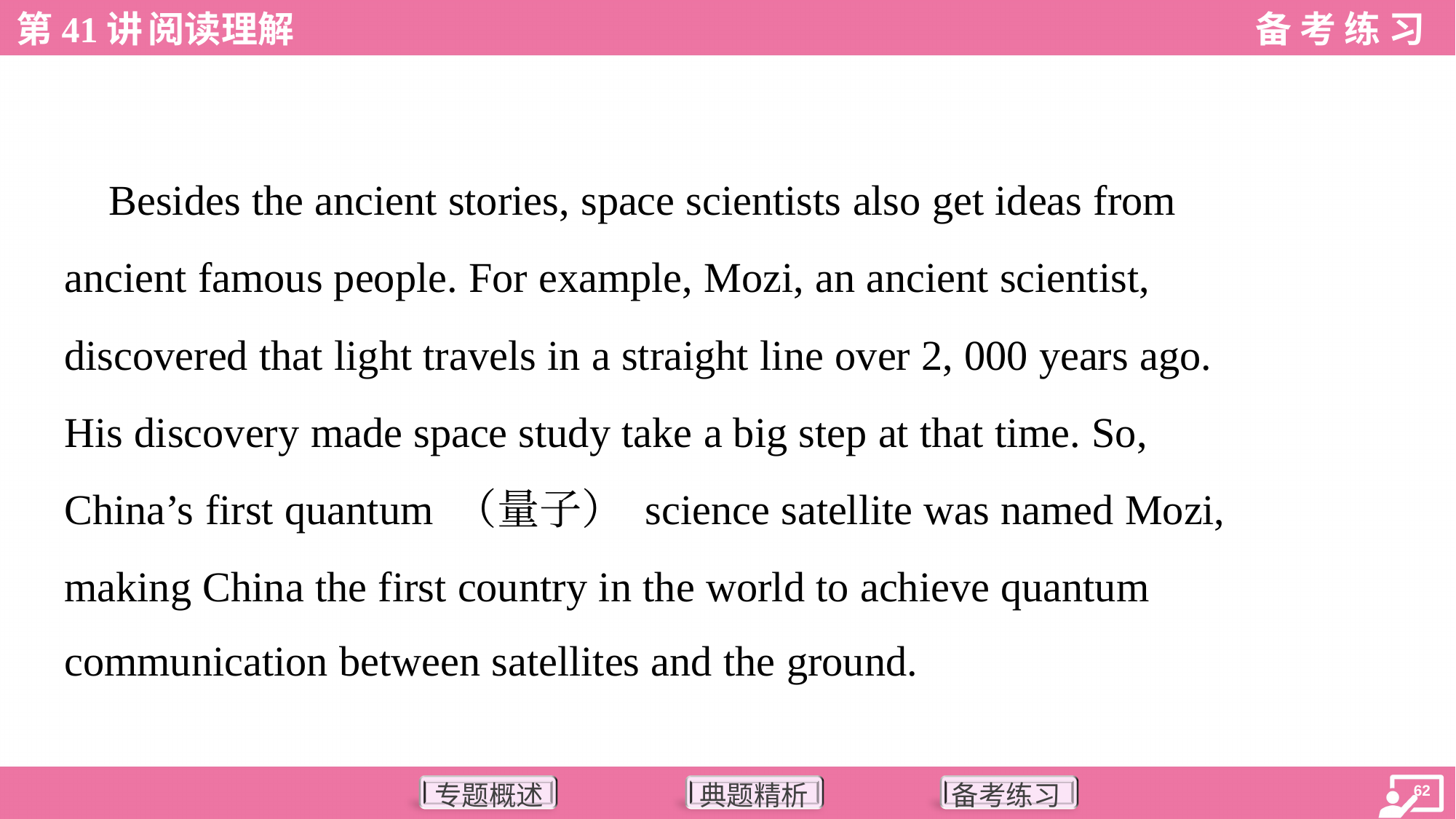

Besides the ancient stories, space scientists also get ideas from
ancient famous people. For example, Mozi, an ancient scientist,
discovered that light travels in a straight line over 2, 000 years ago.
His discovery made space study take a big step at that time. So,
China’s first quantum （量子） science satellite was named Mozi,
making China the first country in the world to achieve quantum
communication between satellites and the ground.